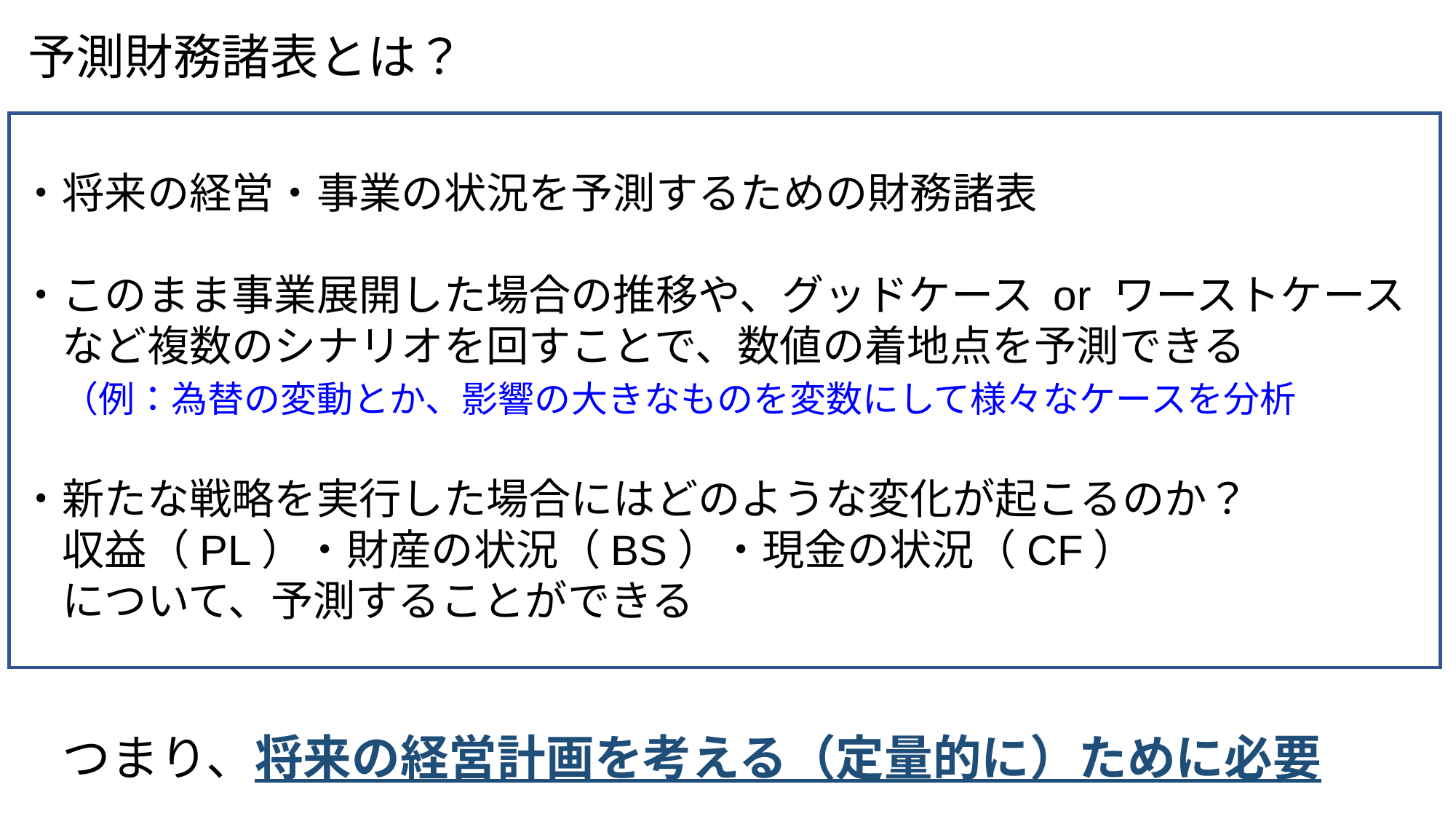

予測財務諸表とは？

・将来の経営・事業の状況を予測するための財務諸表

・このまま事業展開した場合の推移や、グッドケース or ワーストケース
　など複数のシナリオを回すことで、数値の着地点を予測できる
　（例：為替の変動とか、影響の大きなものを変数にして様々なケースを分析

・新たな戦略を実行した場合にはどのような変化が起こるのか？
　収益（PL）・財産の状況（BS）・現金の状況（CF）
　について、予測することができる

　つまり、将来の経営計画を考える（定量的に）ために必要